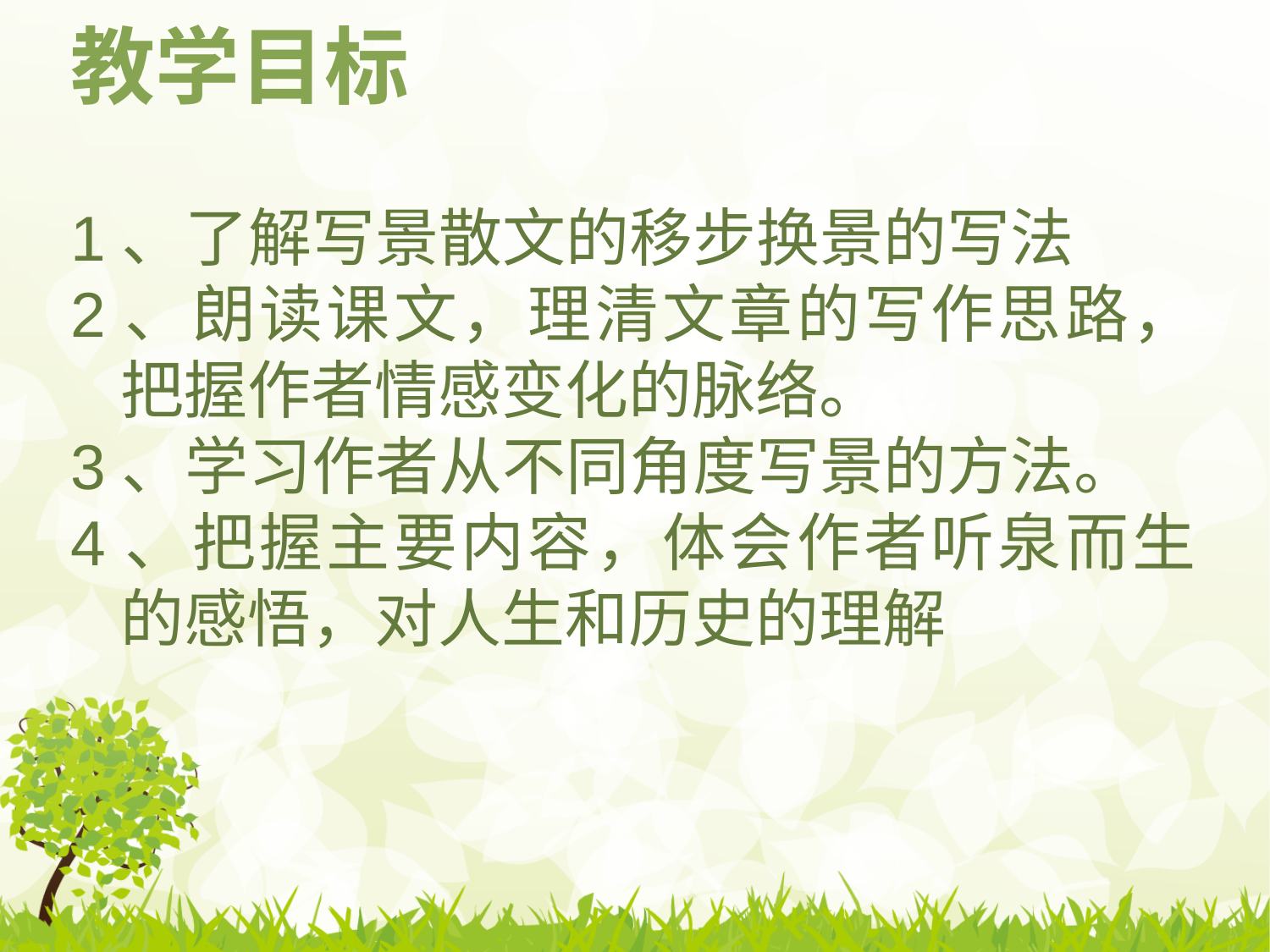

# 教学目标
1、了解写景散文的移步换景的写法
2、朗读课文，理清文章的写作思路，把握作者情感变化的脉络。
3、学习作者从不同角度写景的方法。
4、把握主要内容，体会作者听泉而生的感悟，对人生和历史的理解